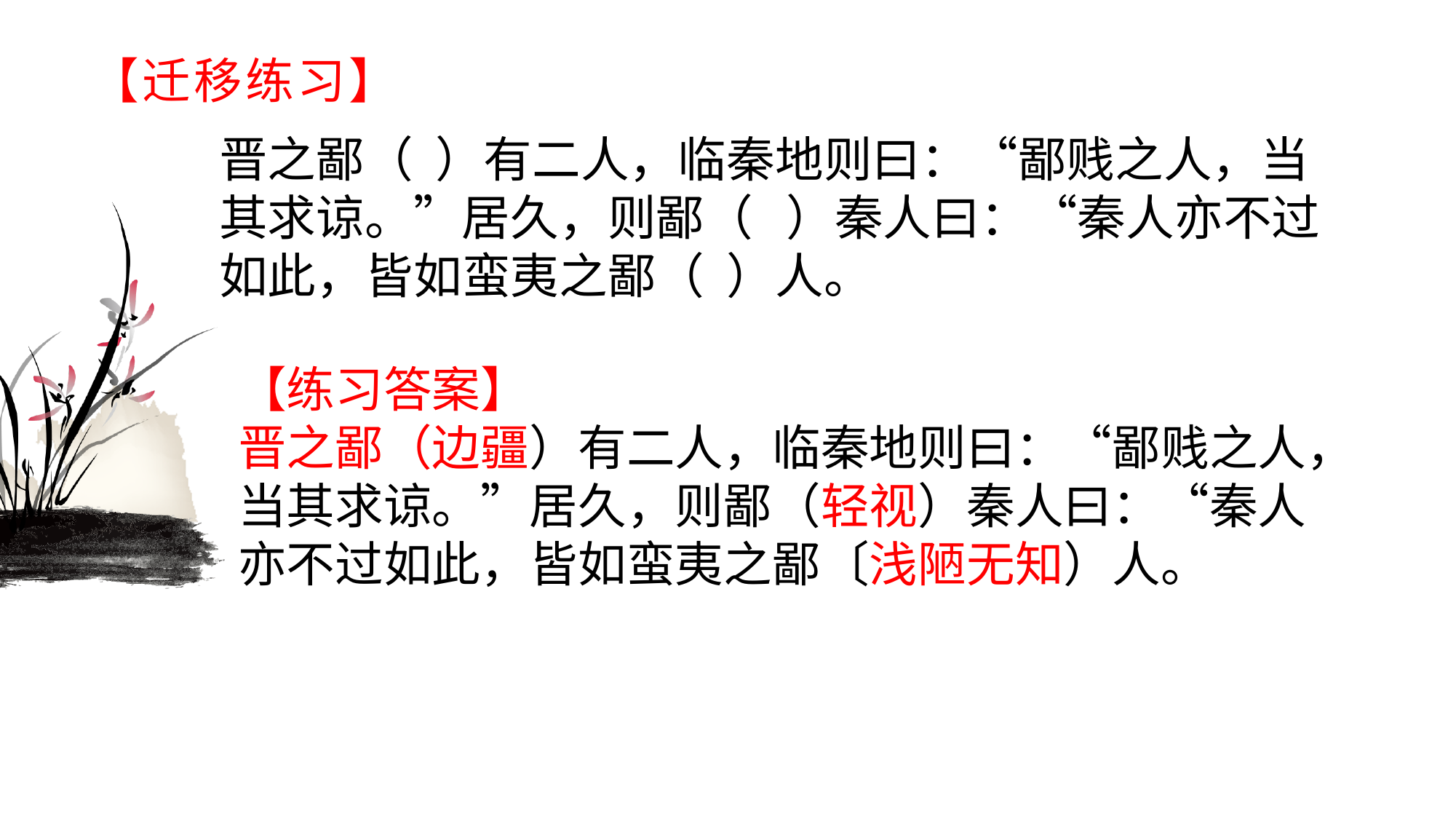

# 【迁移练习】
晋之鄙（  ）有二人，临秦地则曰：“鄙贱之人，当其求谅。”居久，则鄙（   ）秦人曰：“秦人亦不过如此，皆如蛮夷之鄙（  ）人。
【练习答案】晋之鄙（边疆）有二人，临秦地则曰：“鄙贱之人，当其求谅。”居久，则鄙（轻视）秦人曰：“秦人亦不过如此，皆如蛮夷之鄙〔浅陋无知）人。